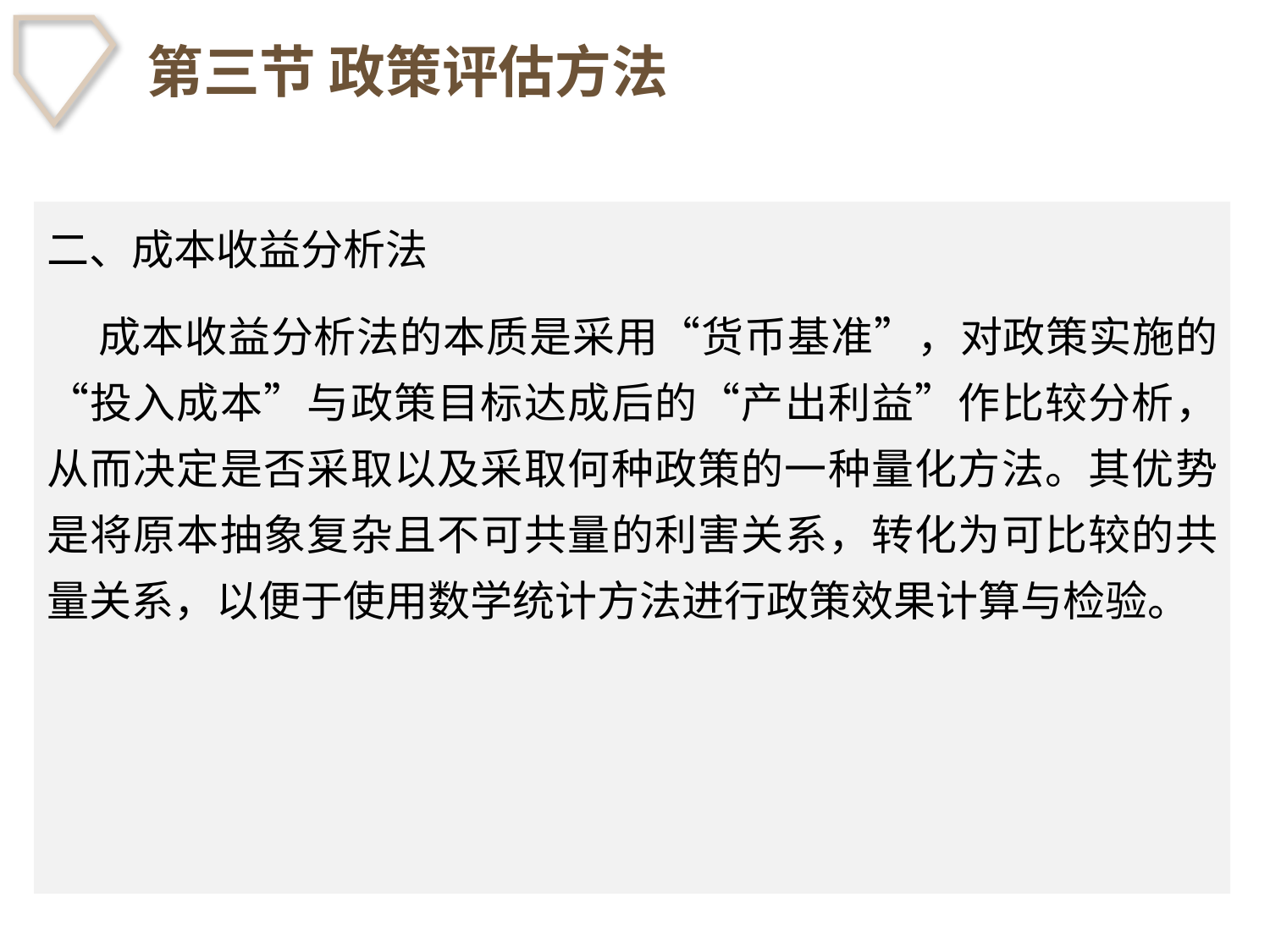

# 第三节 政策评估方法
二、成本收益分析法
    成本收益分析法的本质是采用“货币基准”，对政策实施的“投入成本”与政策目标达成后的“产出利益”作比较分析，从而决定是否采取以及采取何种政策的一种量化方法。其优势是将原本抽象复杂且不可共量的利害关系，转化为可比较的共量关系，以便于使用数学统计方法进行政策效果计算与检验。